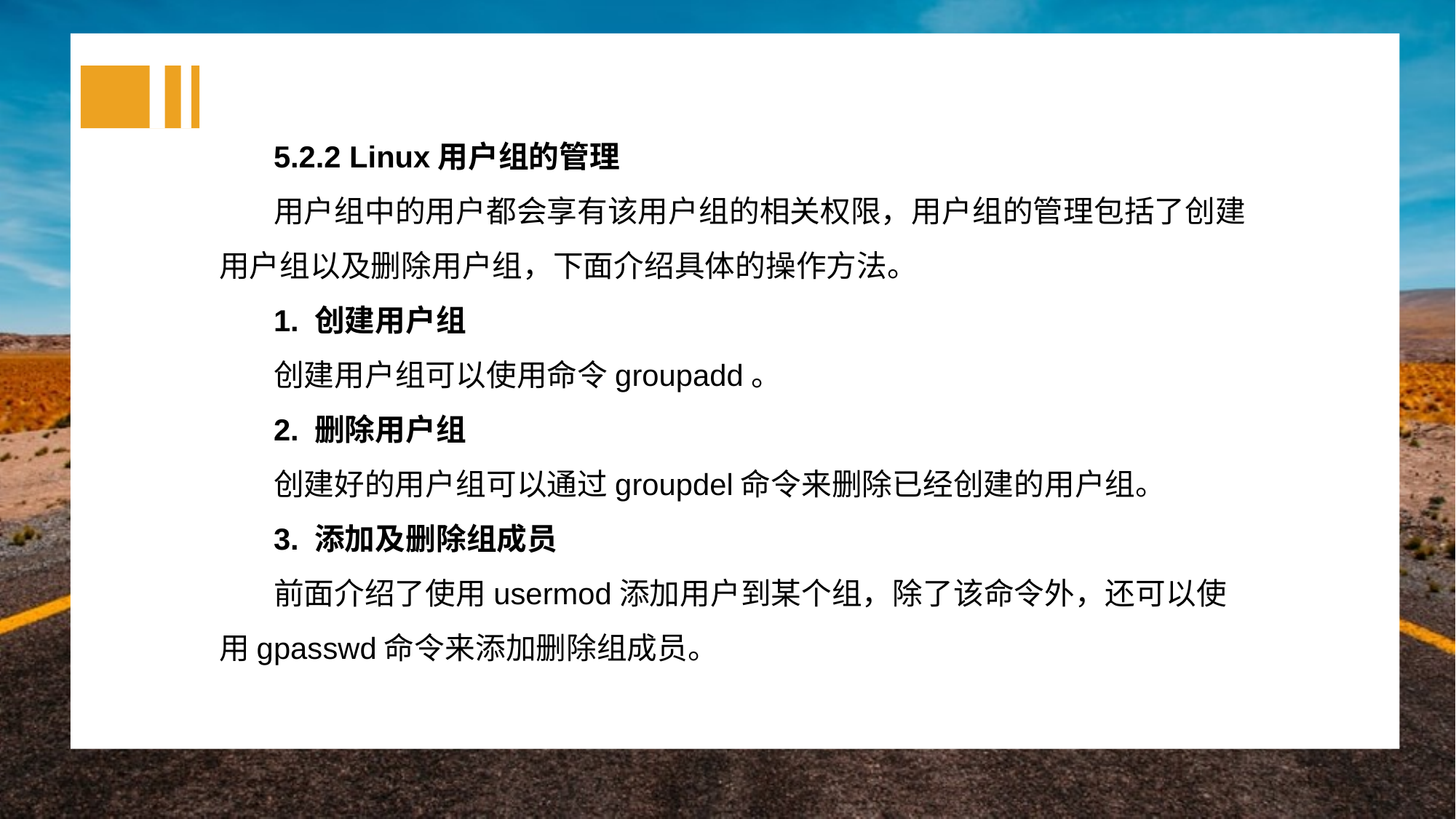

5.2.2 Linux用户组的管理
用户组中的用户都会享有该用户组的相关权限，用户组的管理包括了创建用户组以及删除用户组，下面介绍具体的操作方法。
1. 创建用户组
创建用户组可以使用命令groupadd。
2. 删除用户组
创建好的用户组可以通过groupdel命令来删除已经创建的用户组。
3. 添加及删除组成员
前面介绍了使用usermod添加用户到某个组，除了该命令外，还可以使用gpasswd命令来添加删除组成员。